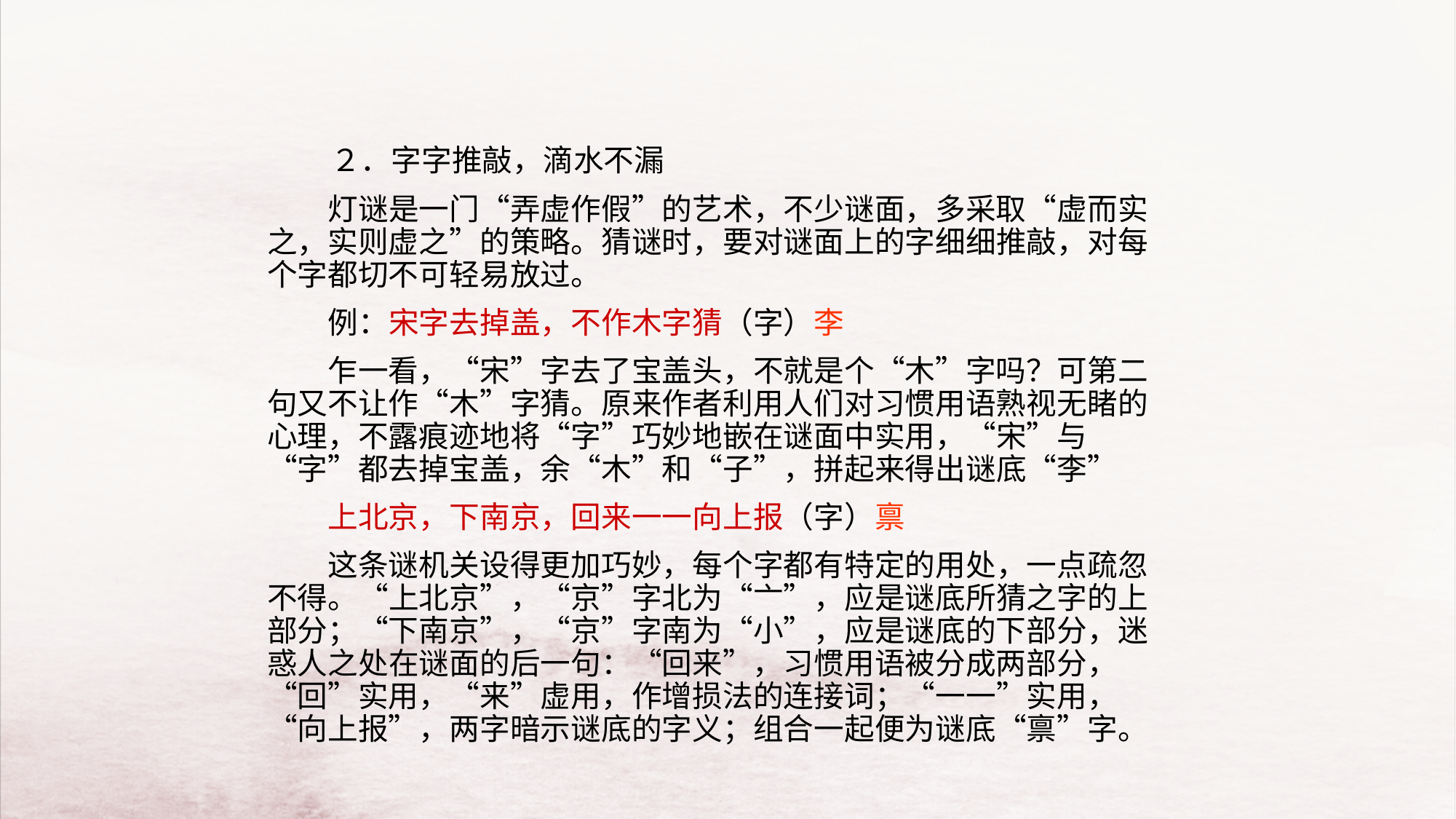

２．字字推敲，滴水不漏
            灯谜是一门“弄虚作假”的艺术，不少谜面，多采取“虚而实之，实则虚之”的策略。猜谜时，要对谜面上的字细细推敲，对每个字都切不可轻易放过。
            例：宋字去掉盖，不作木字猜（字）李
            乍一看，“宋”字去了宝盖头，不就是个“木”字吗？可第二句又不让作“木”字猜。原来作者利用人们对习惯用语熟视无睹的心理，不露痕迹地将“字”巧妙地嵌在谜面中实用，“宋”与“字”都去掉宝盖，余“木”和“子”，拼起来得出谜底“李”
            上北京，下南京，回来一一向上报（字）禀
            这条谜机关设得更加巧妙，每个字都有特定的用处，一点疏忽不得。“上北京”，“京”字北为“亠”，应是谜底所猜之字的上部分；“下南京”，“京”字南为“小”，应是谜底的下部分，迷惑人之处在谜面的后一句：“回来”，习惯用语被分成两部分，“回”实用，“来”虚用，作增损法的连接词；“一一”实用，“向上报”，两字暗示谜底的字义；组合一起便为谜底“禀”字。